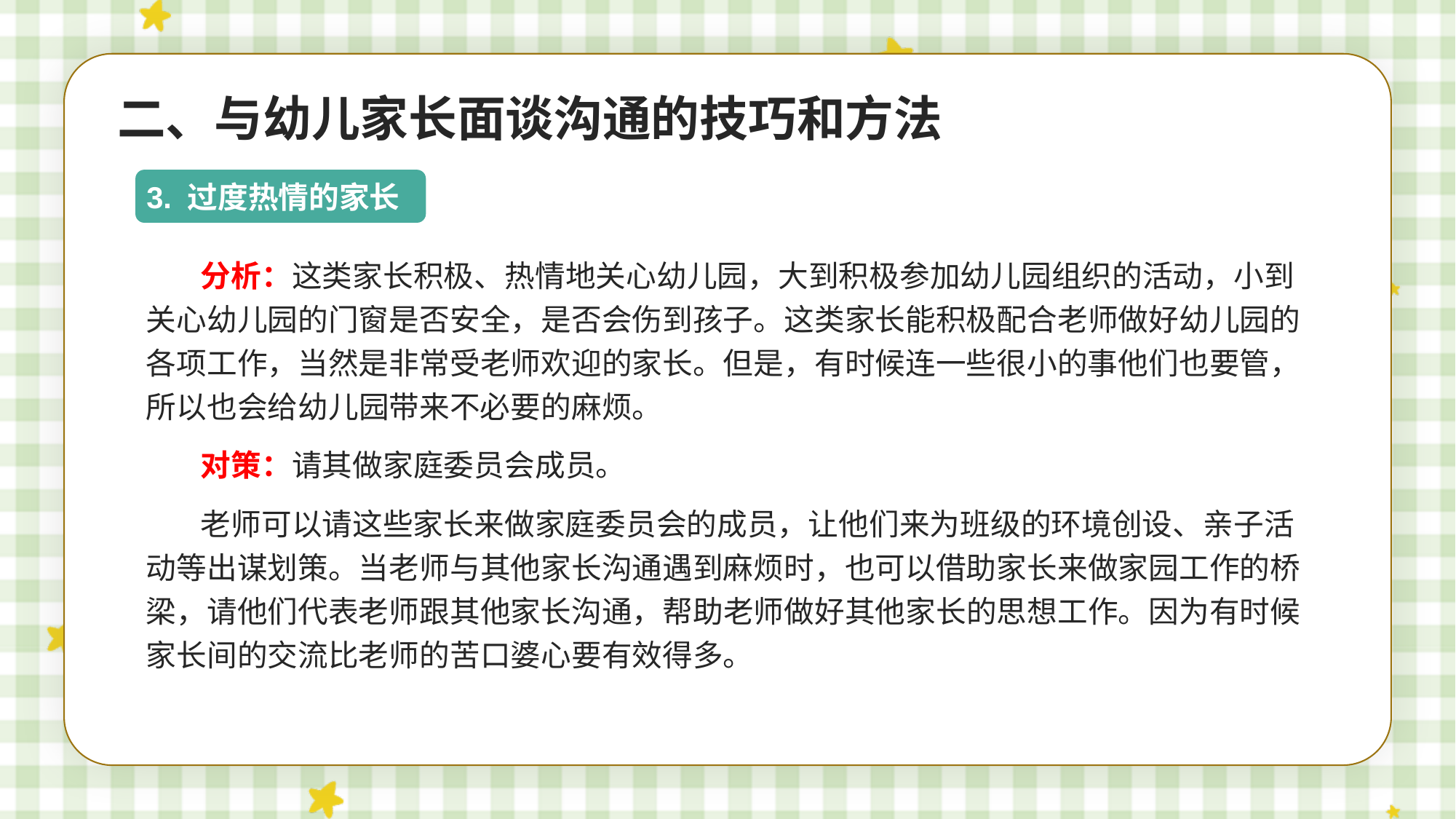

二、与幼儿家长面谈沟通的技巧和方法
 3. 过度热情的家长
分析：这类家长积极、热情地关心幼儿园，大到积极参加幼儿园组织的活动，小到关心幼儿园的门窗是否安全，是否会伤到孩子。这类家长能积极配合老师做好幼儿园的各项工作，当然是非常受老师欢迎的家长。但是，有时候连一些很小的事他们也要管，所以也会给幼儿园带来不必要的麻烦。
对策：请其做家庭委员会成员。
老师可以请这些家长来做家庭委员会的成员，让他们来为班级的环境创设、亲子活动等出谋划策。当老师与其他家长沟通遇到麻烦时，也可以借助家长来做家园工作的桥梁，请他们代表老师跟其他家长沟通，帮助老师做好其他家长的思想工作。因为有时候家长间的交流比老师的苦口婆心要有效得多。